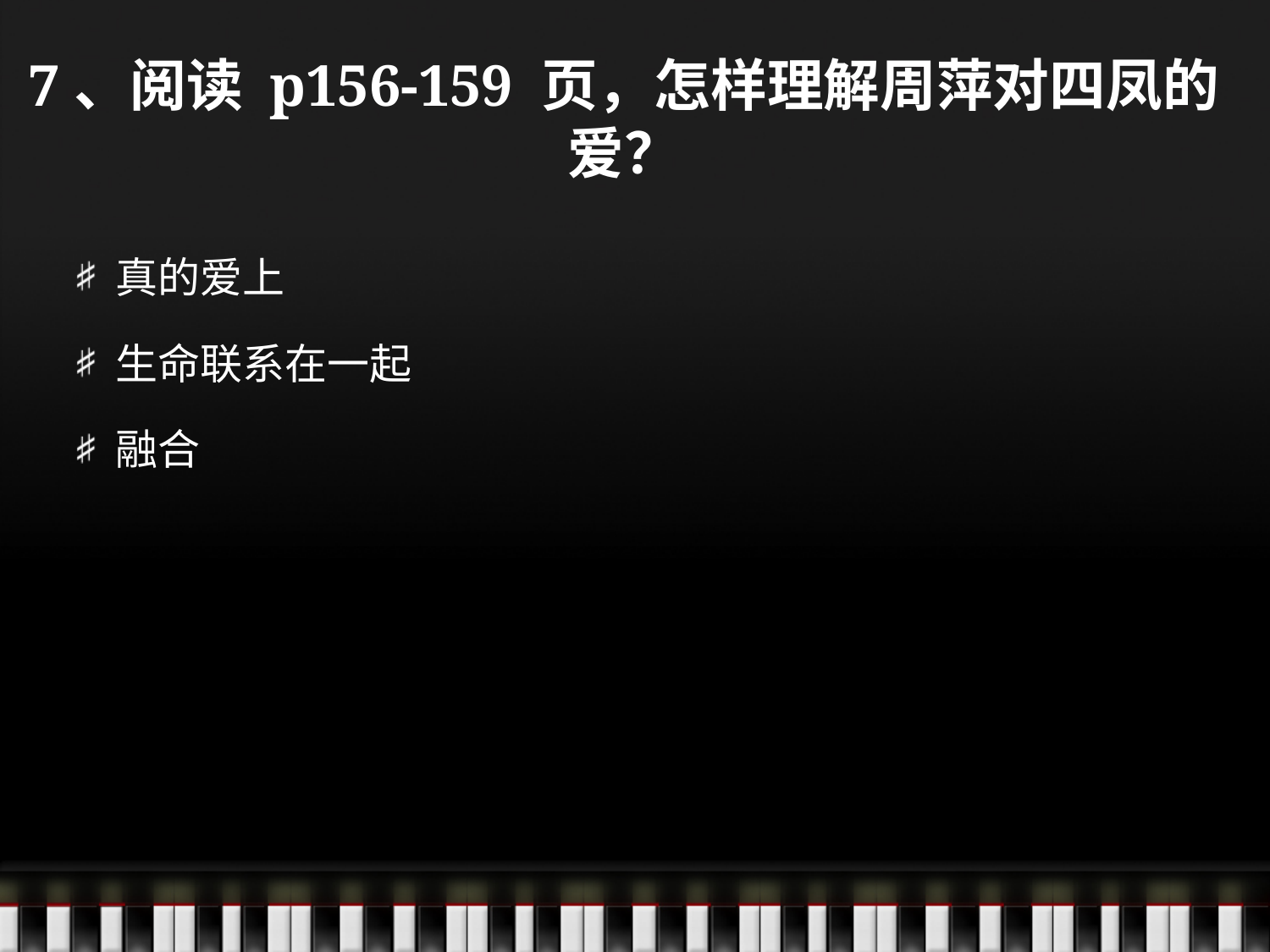

# 7、阅读 p156-159 页，怎样理解周萍对四凤的爱？
真的爱上
生命联系在一起
融合